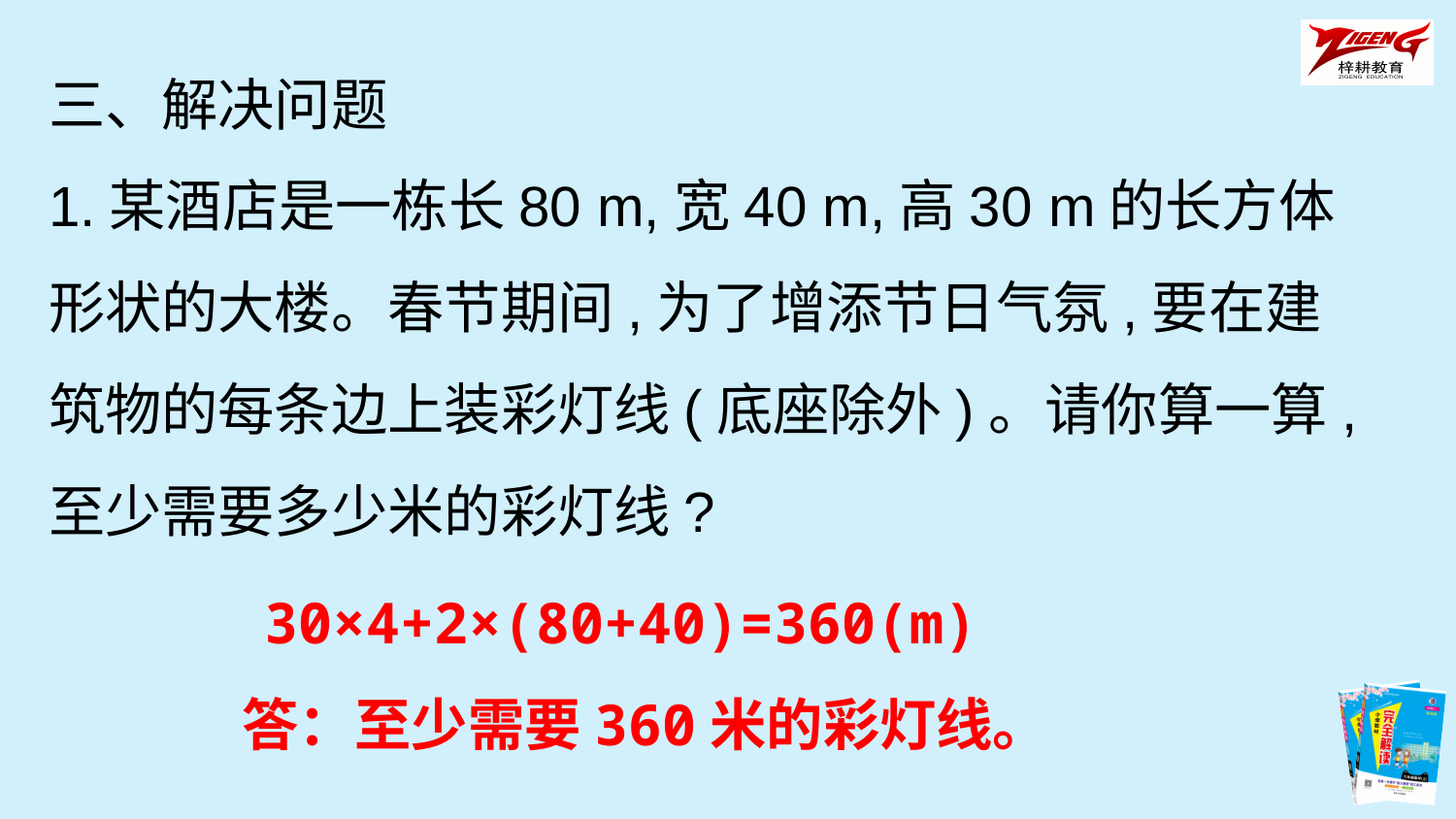

三、解决问题
1.某酒店是一栋长80 m,宽40 m,高30 m的长方体形状的大楼。春节期间,为了增添节日气氛,要在建筑物的每条边上装彩灯线(底座除外)。请你算一算,至少需要多少米的彩灯线?
30×4+2×(80+40)=360(m)
答：至少需要360米的彩灯线。